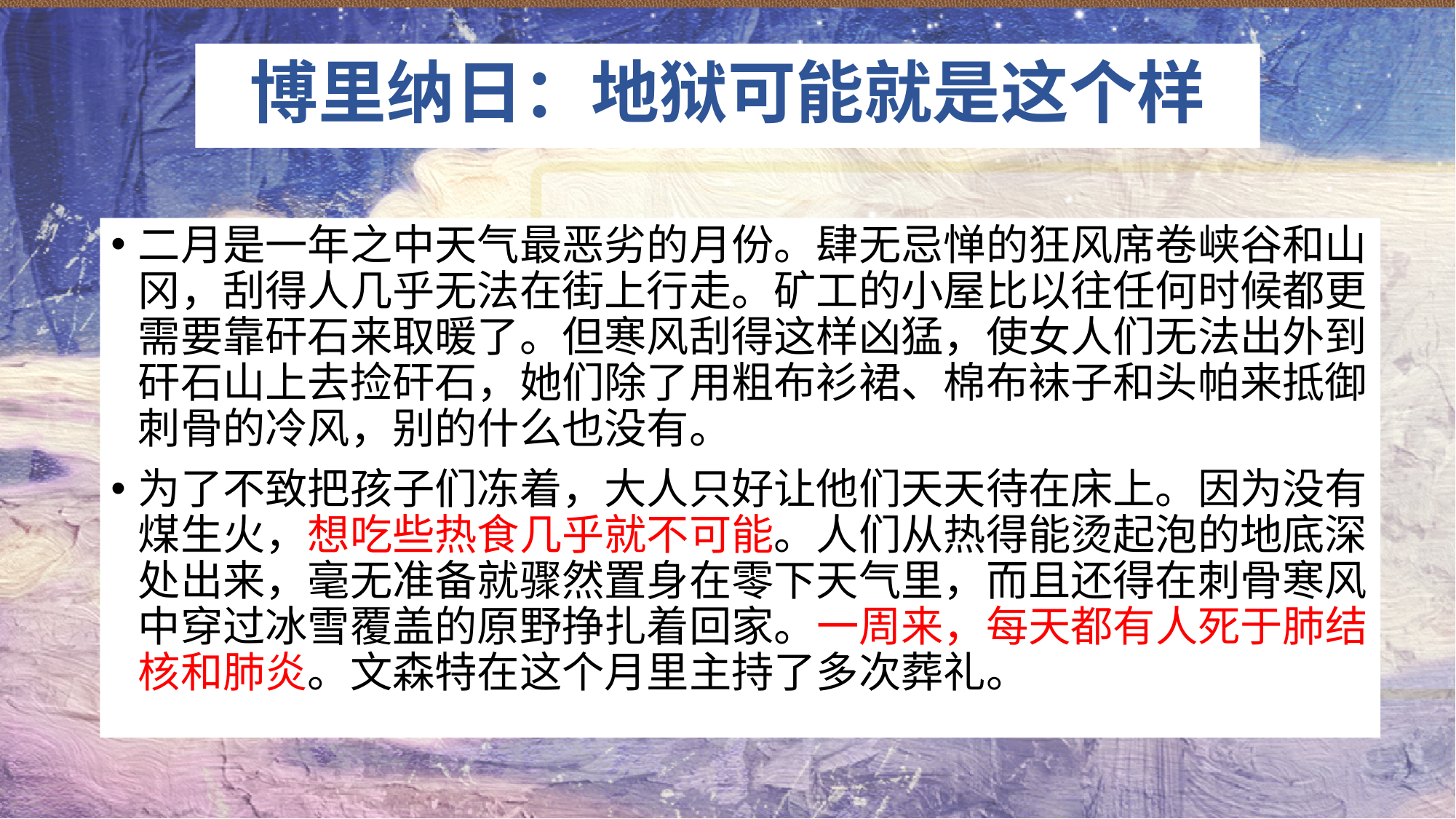

# 博里纳日：地狱可能就是这个样
二月是一年之中天气最恶劣的月份。肆无忌惮的狂风席卷峡谷和山冈，刮得人几乎无法在街上行走。矿工的小屋比以往任何时候都更需要靠矸石来取暖了。但寒风刮得这样凶猛，使女人们无法出外到矸石山上去捡矸石，她们除了用粗布衫裙、棉布袜子和头帕来抵御刺骨的冷风，别的什么也没有。
为了不致把孩子们冻着，大人只好让他们天天待在床上。因为没有煤生火，想吃些热食几乎就不可能。人们从热得能烫起泡的地底深处出来，毫无准备就骤然置身在零下天气里，而且还得在刺骨寒风中穿过冰雪覆盖的原野挣扎着回家。一周来，每天都有人死于肺结核和肺炎。文森特在这个月里主持了多次葬礼。